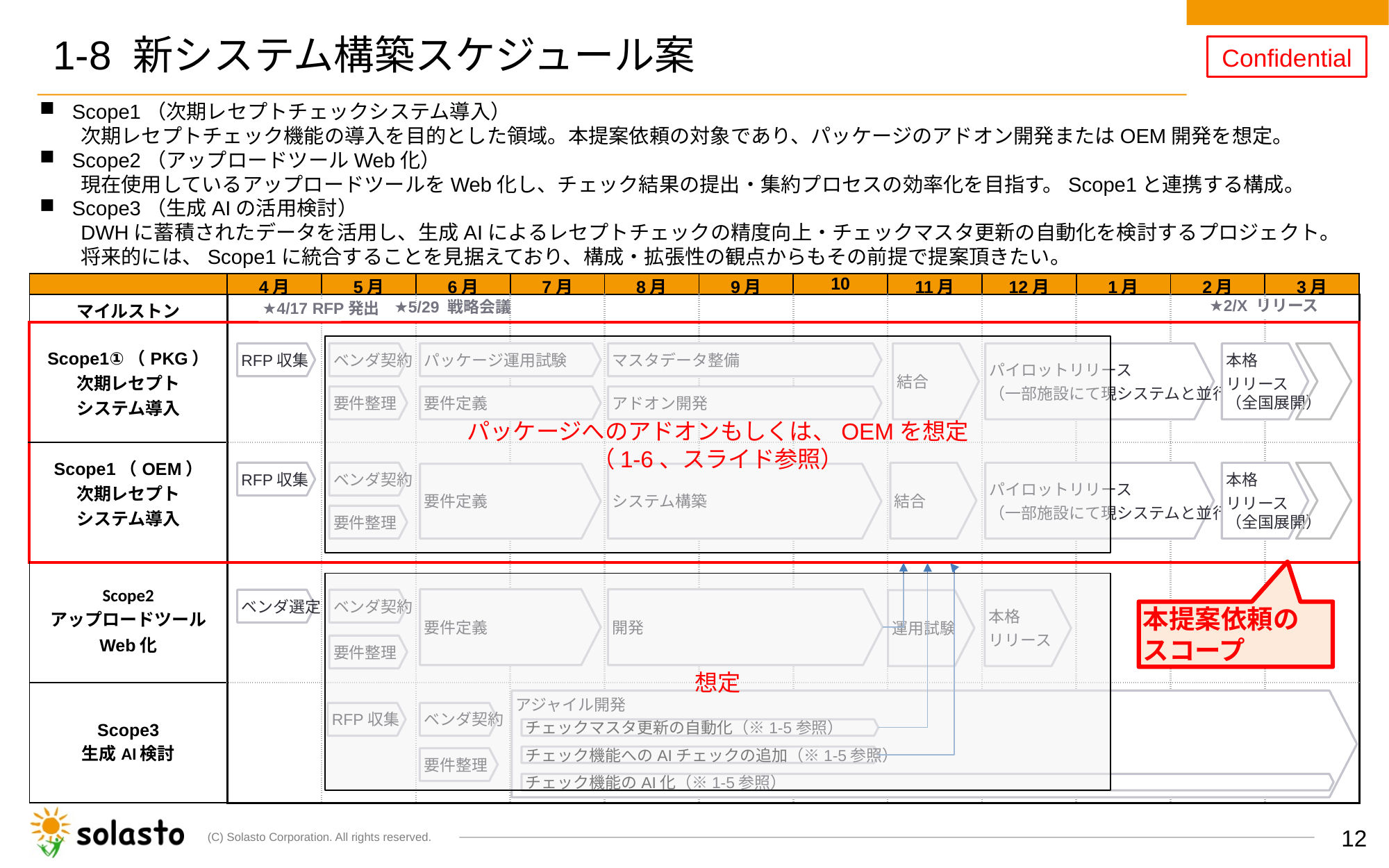

# 1-8 新システム構築スケジュール案
Scope1（次期レセプトチェックシステム導入）
次期レセプトチェック機能の導入を目的とした領域。本提案依頼の対象であり、パッケージのアドオン開発またはOEM開発を想定。
Scope2（アップロードツールWeb化）
現在使用しているアップロードツールをWeb化し、チェック結果の提出・集約プロセスの効率化を目指す。Scope1と連携する構成。
Scope3（生成AIの活用検討）
DWHに蓄積されたデータを活用し、生成AIによるレセプトチェックの精度向上・チェックマスタ更新の自動化を検討するプロジェクト。将来的には、Scope1に統合することを見据えており、構成・拡張性の観点からもその前提で提案頂きたい。
|  | 4月 | 5月 | 6月 | 7月 | 8月 | 9月 | 10 | 11月 | 12月 | 1月 | 2月 | 3月 |
| --- | --- | --- | --- | --- | --- | --- | --- | --- | --- | --- | --- | --- |
| マイルストン |  |  |  |  |  |  |  |  |  |  |  |  |
| Scope1①（PKG） 次期レセプト システム導入 |  |  |  |  |  |  |  |  |  |  |  |  |
| Scope1（OEM） 次期レセプト システム導入 |  |  |  |  |  |  |  |  |  |  |  |  |
| Scope2 アップロードツール Web化 |  |  |  |  |  |  |  |  |  |  |  |  |
| Scope3 生成AI検討 |  |  |  |  |  |  |  |  |  |  |  |  |
★4/17 RFP発出
★2/X リリース
★5/29 戦略会議
パッケージへのアドオンもしくは、OEMを想定
（1-6、スライド参照）
本格
リリース
（全国展開）

RFP収集
パッケージ運用試験
マスタデータ整備
結合
パイロットリリース
（一部施設にて現システムと並行稼働）
ベンダ契約
アドオン開発
要件整理
要件定義
本格
リリース
（全国展開）

RFP収集
パイロットリリース
（一部施設にて現システムと並行稼働）
ベンダ契約
結合
要件定義
システム構築
要件整理
想定
要件定義
開発
ベンダ選定
ベンダ契約
本格
リリース
運用試験
本提案依頼の
スコープ
要件整理
アジャイル開発
RFP収集
ベンダ契約
チェックマスタ更新の自動化（※1-5参照）
チェック機能へのAIチェックの追加（※1-5参照）
要件整理
チェック機能のAI化（※1-5参照）